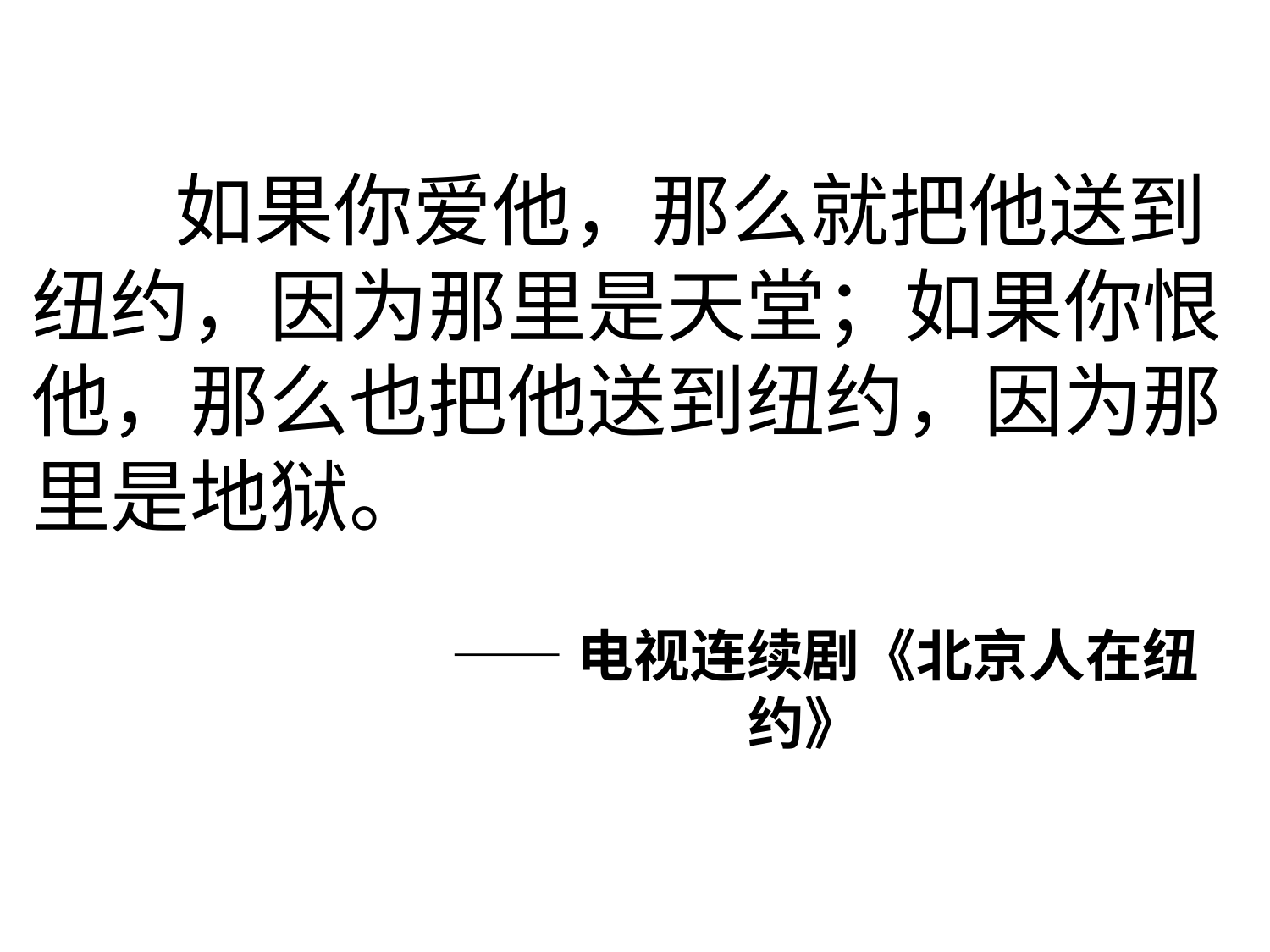

# 如果你爱他，那么就把他送到纽约，因为那里是天堂；如果你恨他，那么也把他送到纽约，因为那里是地狱。
    ——电视连续剧《北京人在纽约》